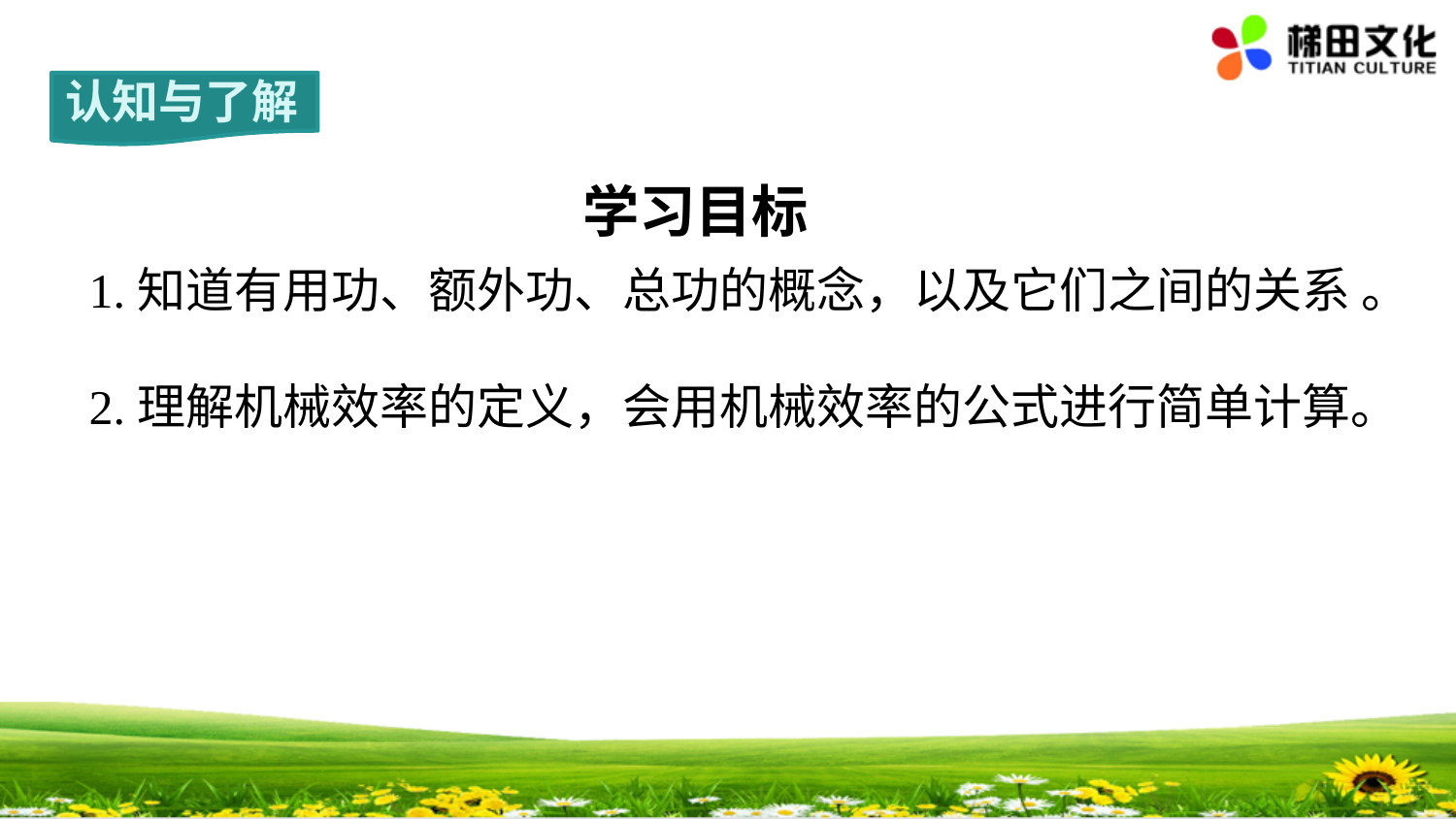

认知与了解

学习目标
1.知道有用功、额外功、总功的概念，以及它们之间的关系 。
2.理解机械效率的定义，会用机械效率的公式进行简单计算。